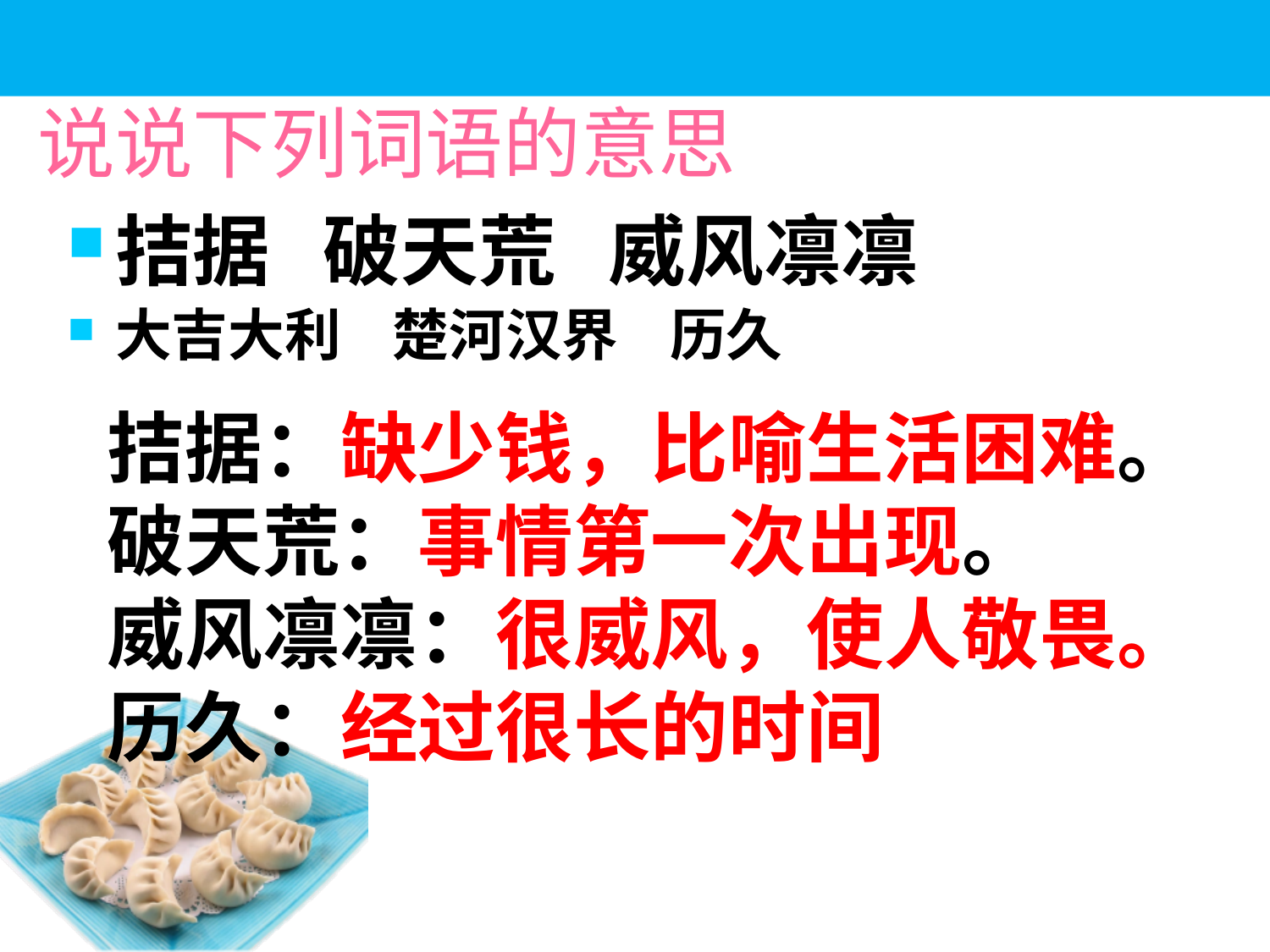

说说下列词语的意思
拮据   破天荒   威风凛凛
大吉大利    楚河汉界    历久
拮据：缺少钱，比喻生活困难。
破天荒：事情第一次出现。
威风凛凛：很威风，使人敬畏。
历久：经过很长的时间